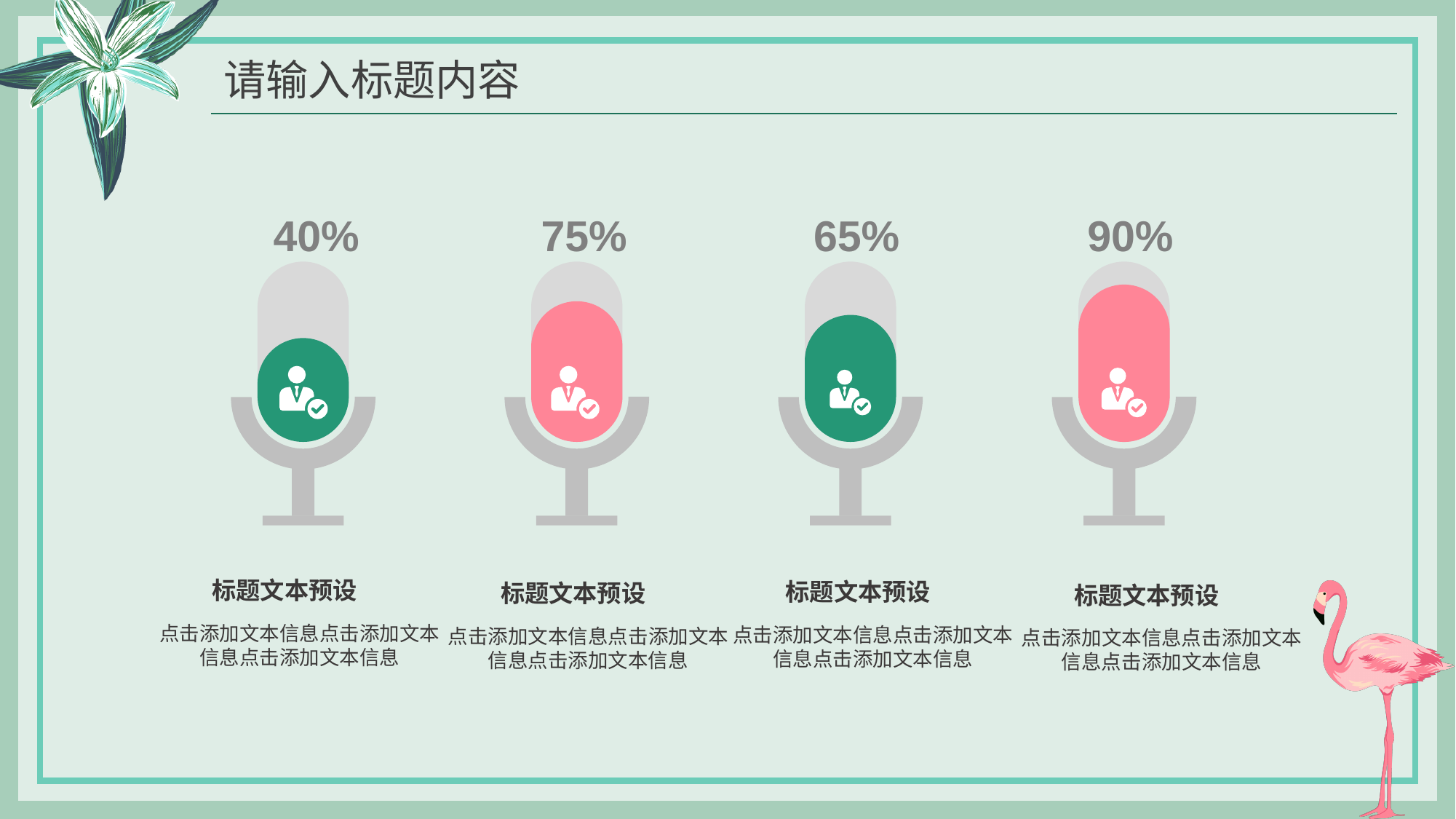

请输入标题内容
40%

75%

65%

90%

标题文本预设
标题文本预设
标题文本预设
标题文本预设
点击添加文本信息点击添加文本信息点击添加文本信息
点击添加文本信息点击添加文本信息点击添加文本信息
点击添加文本信息点击添加文本信息点击添加文本信息
点击添加文本信息点击添加文本信息点击添加文本信息